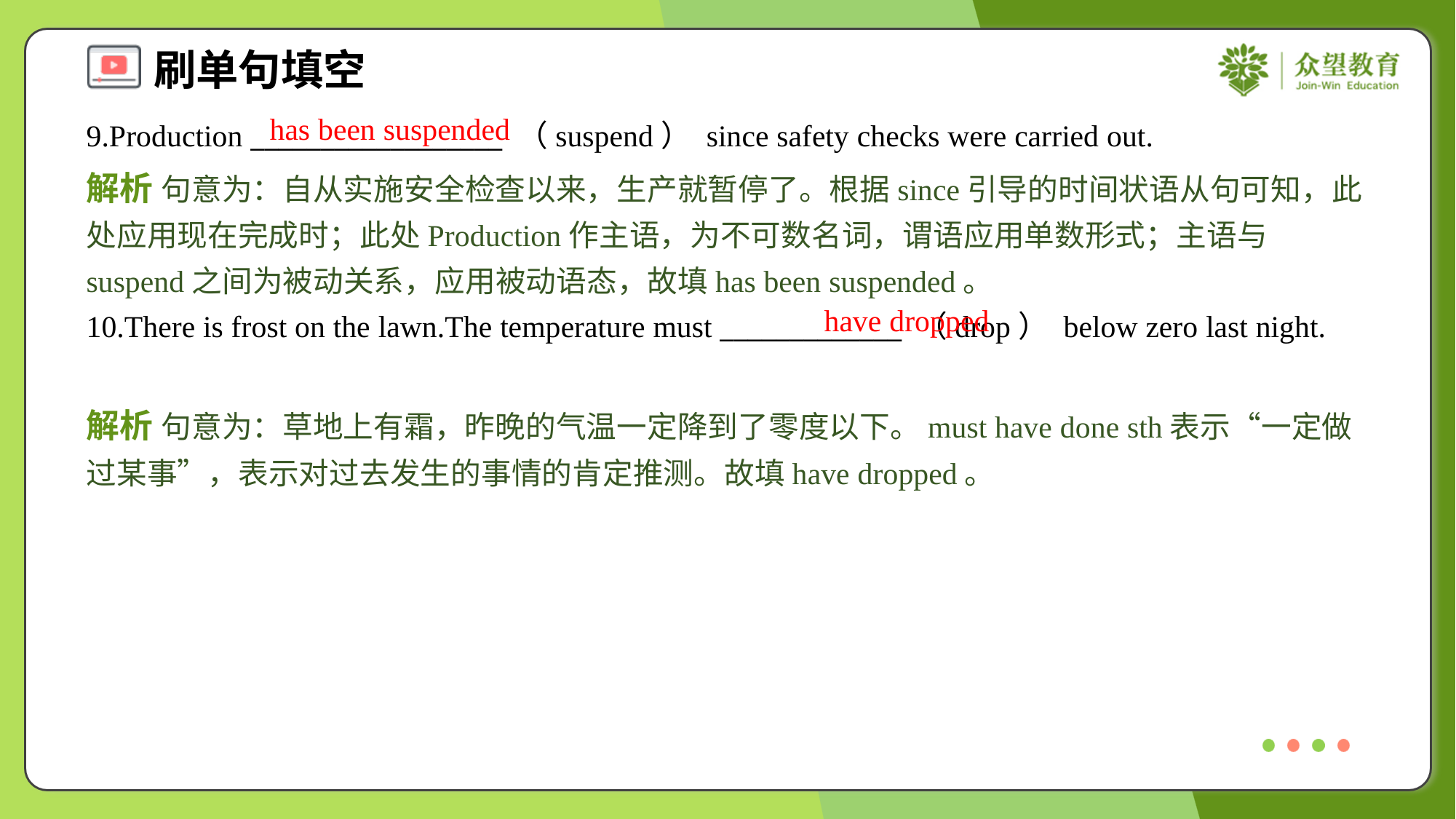

has been suspended
9.Production __________________ （suspend） since safety checks were carried out.
解析 句意为：自从实施安全检查以来，生产就暂停了。根据since引导的时间状语从句可知，此处应用现在完成时；此处Production作主语，为不可数名词，谓语应用单数形式；主语与suspend之间为被动关系，应用被动语态，故填has been suspended。
have dropped
10.There is frost on the lawn.The temperature must _____________ （drop） below zero last night.
解析 句意为：草地上有霜，昨晚的气温一定降到了零度以下。must have done sth表示“一定做过某事”，表示对过去发生的事情的肯定推测。故填have dropped。